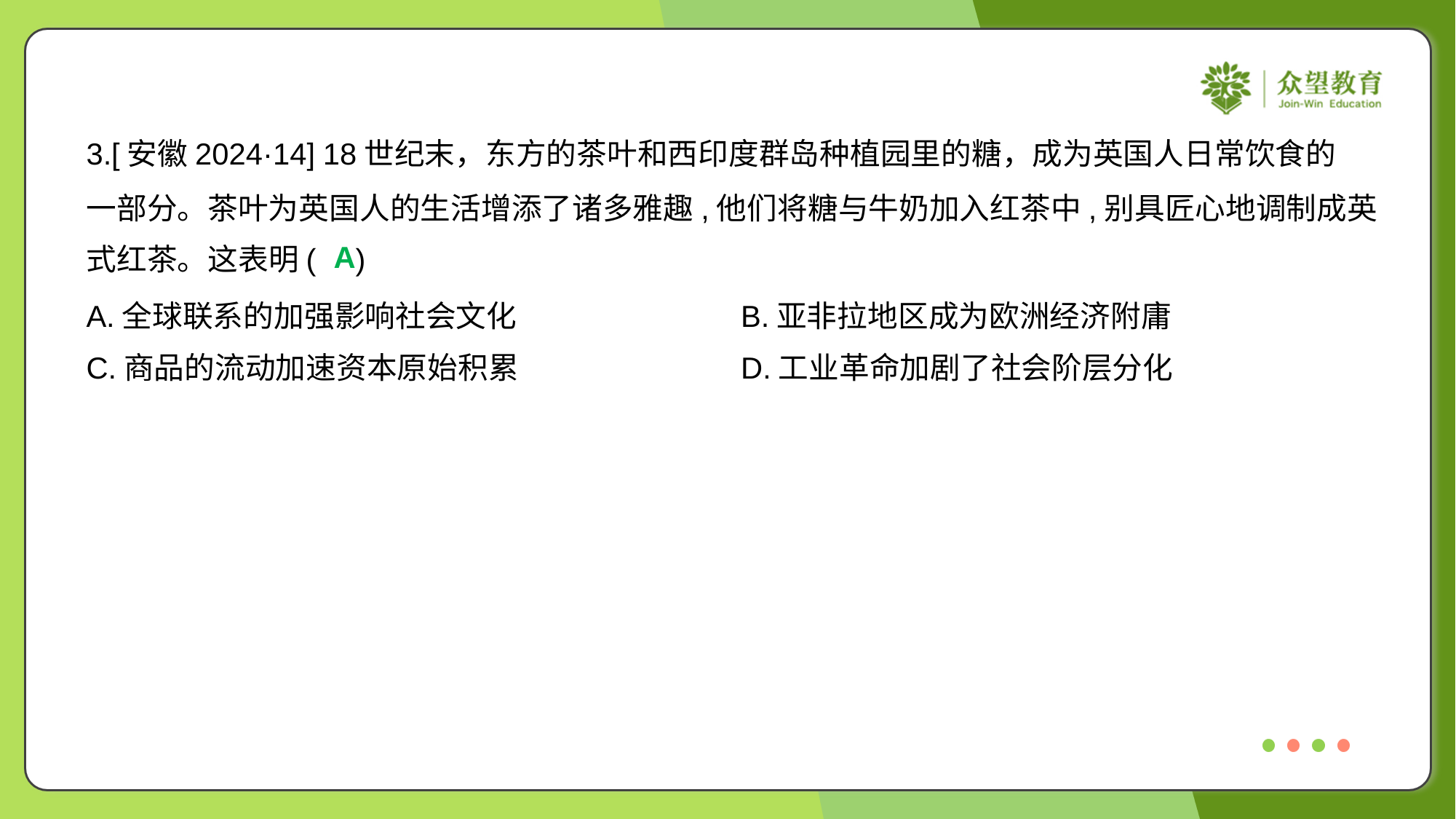

3.[安徽2024·14] 18世纪末，东方的茶叶和西印度群岛种植园里的糖，成为英国人日常饮食的
一部分。茶叶为英国人的生活增添了诸多雅趣,他们将糖与牛奶加入红茶中,别具匠心地调制成英
式红茶。这表明(     )
A
A.全球联系的加强影响社会文化	B.亚非拉地区成为欧洲经济附庸
C.商品的流动加速资本原始积累	D.工业革命加剧了社会阶层分化